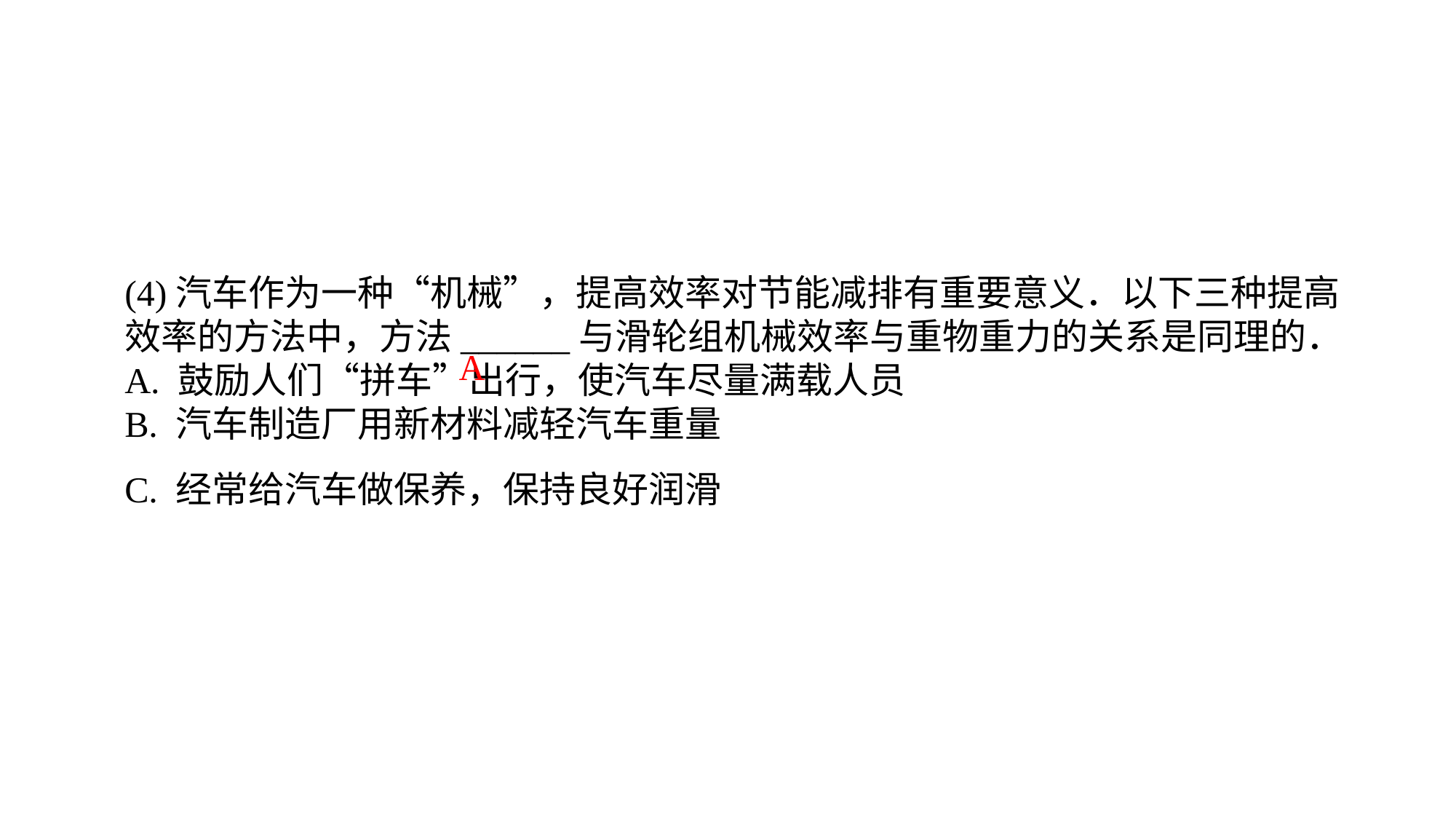

(4)汽车作为一种“机械”，提高效率对节能减排有重要意义．以下三种提高效率的方法中，方法______与滑轮组机械效率与重物重力的关系是同理的．A. 鼓励人们“拼车”出行，使汽车尽量满载人员B. 汽车制造厂用新材料减轻汽车重量C. 经常给汽车做保养，保持良好润滑
A